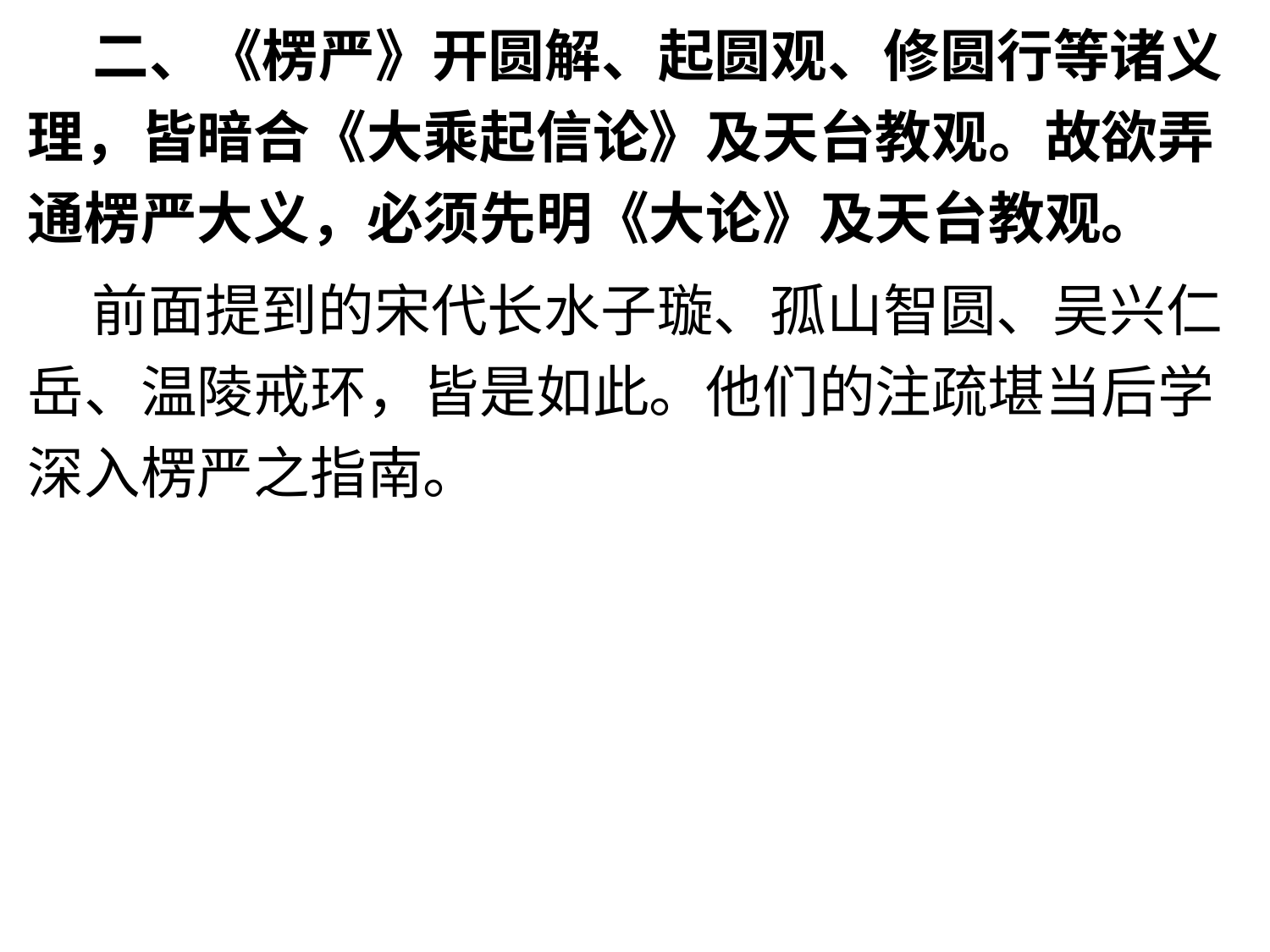

二、《楞严》开圆解、起圆观、修圆行等诸义理，皆暗合《大乘起信论》及天台教观。故欲弄通楞严大义，必须先明《大论》及天台教观。
    前面提到的宋代长水子璇、孤山智圆、吴兴仁岳、温陵戒环，皆是如此。他们的注疏堪当后学深入楞严之指南。